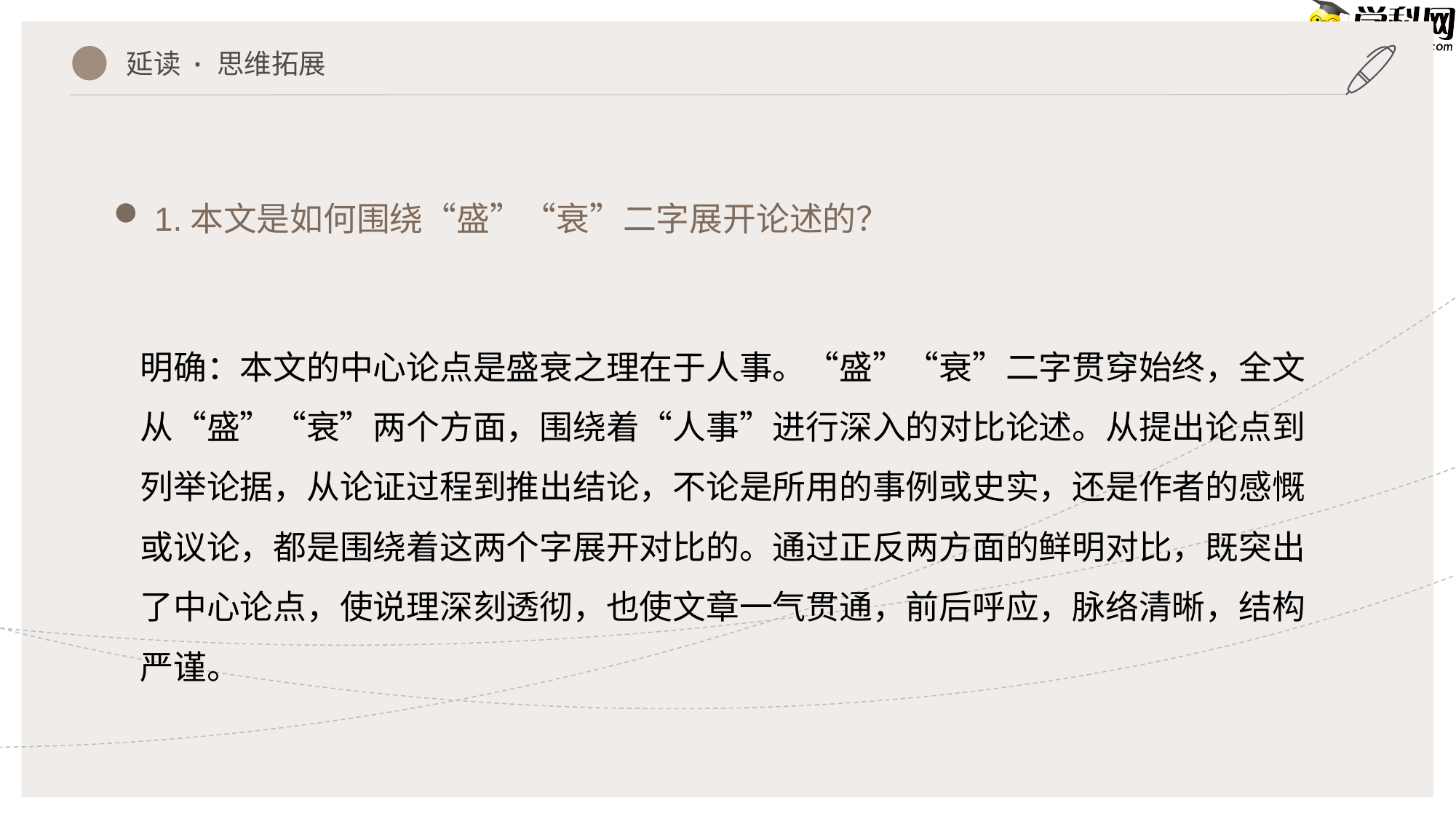

延读 · 思维拓展

1.本文是如何围绕“盛”“衰”二字展开论述的？

明确：本文的中心论点是盛衰之理在于人事。“盛”“衰”二字贯穿始终，全文从“盛”“衰”两个方面，围绕着“人事”进行深入的对比论述。从提出论点到列举论据，从论证过程到推出结论，不论是所用的事例或史实，还是作者的感慨或议论，都是围绕着这两个字展开对比的。通过正反两方面的鲜明对比，既突出了中心论点，使说理深刻透彻，也使文章一气贯通，前后呼应，脉络清晰，结构严谨。